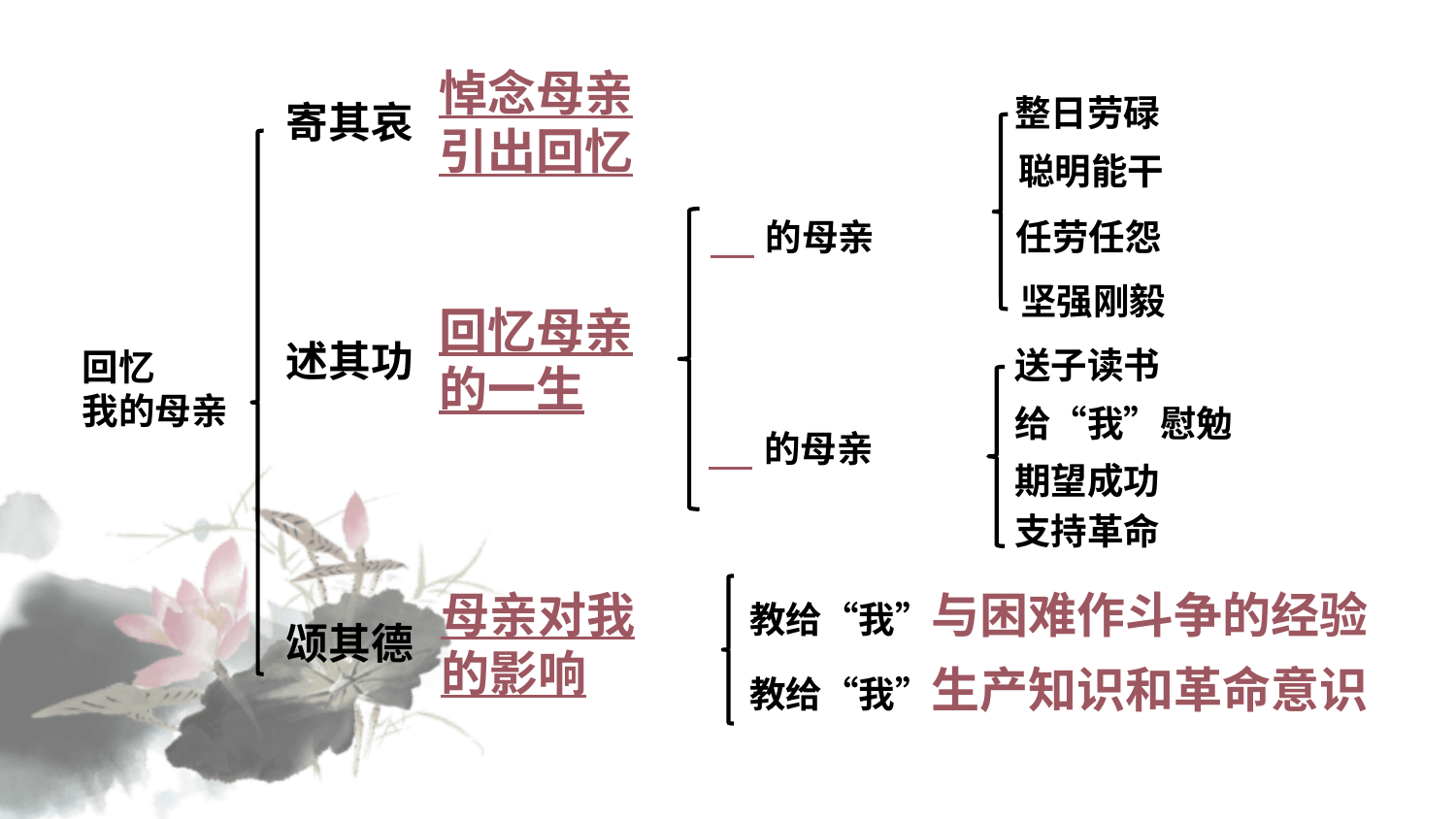

悼念母亲
引出回忆
整日劳碌
寄其哀

聪明能干
    的母亲

任劳任怨
坚强刚毅
回忆母亲的一生
述其功
送子读书
回忆
我的母亲

给“我”慰勉
    的母亲
期望成功
支持革命

母亲对我的影响
教给“我”与困难作斗争的经验
颂其德
教给“我”生产知识和革命意识